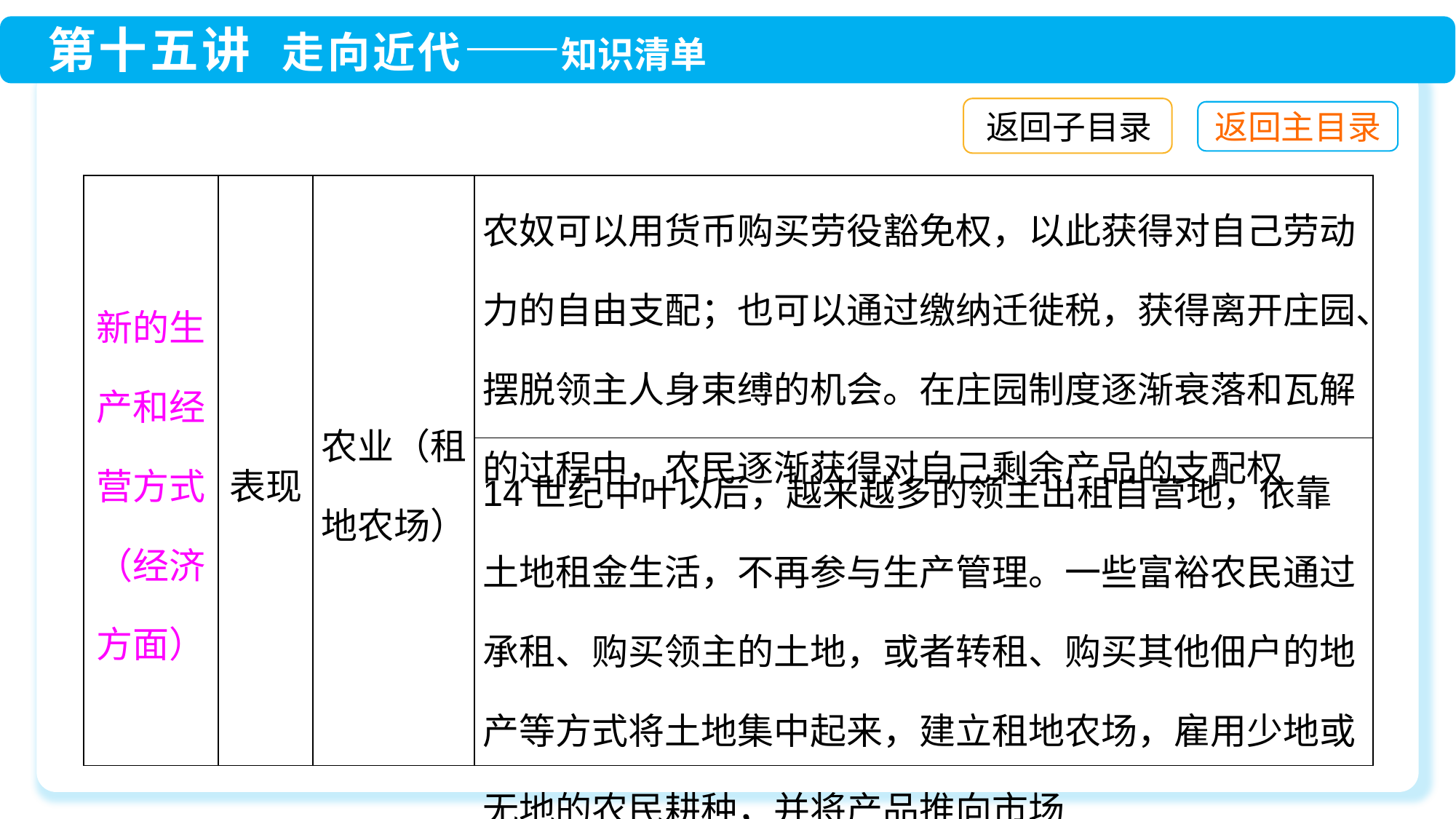

返回子目录
| 新的生产和经营方式（经济方面） | 表现 | 农业（租地农场） | 农奴可以用货币购买劳役豁免权，以此获得对自己劳动力的自由支配；也可以通过缴纳迁徙税，获得离开庄园、摆脱领主人身束缚的机会。在庄园制度逐渐衰落和瓦解的过程中，农民逐渐获得对自己剩余产品的支配权 |
| --- | --- | --- | --- |
|  |  |  | 14世纪中叶以后，越来越多的领主出租自营地，依靠土地租金生活，不再参与生产管理。一些富裕农民通过承租、购买领主的土地，或者转租、购买其他佃户的地产等方式将土地集中起来，建立租地农场，雇用少地或无地的农民耕种，并将产品推向市场 |